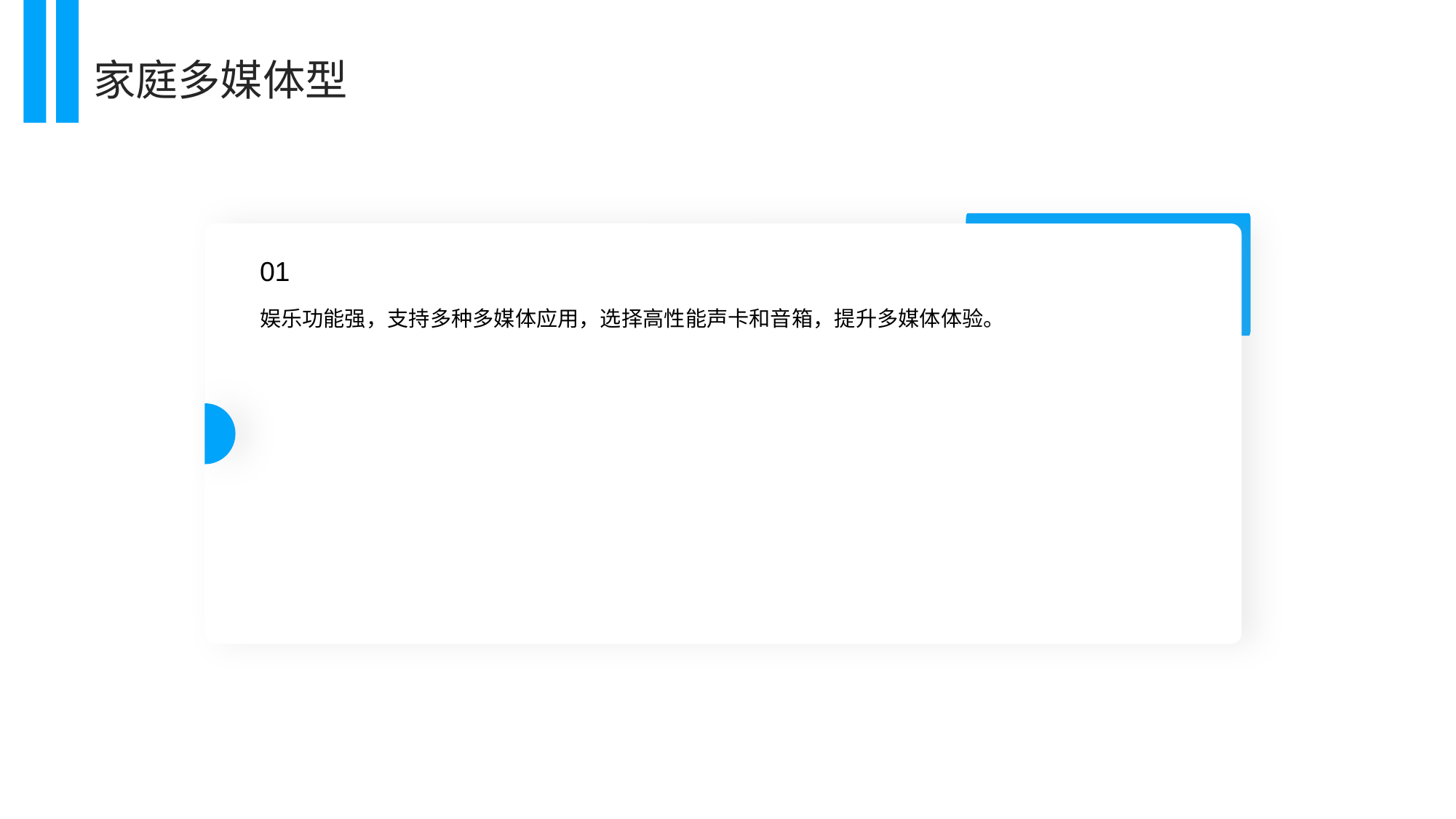

家庭多媒体型

01
娱乐功能强，支持多种多媒体应用，选择高性能声卡和音箱，提升多媒体体验。